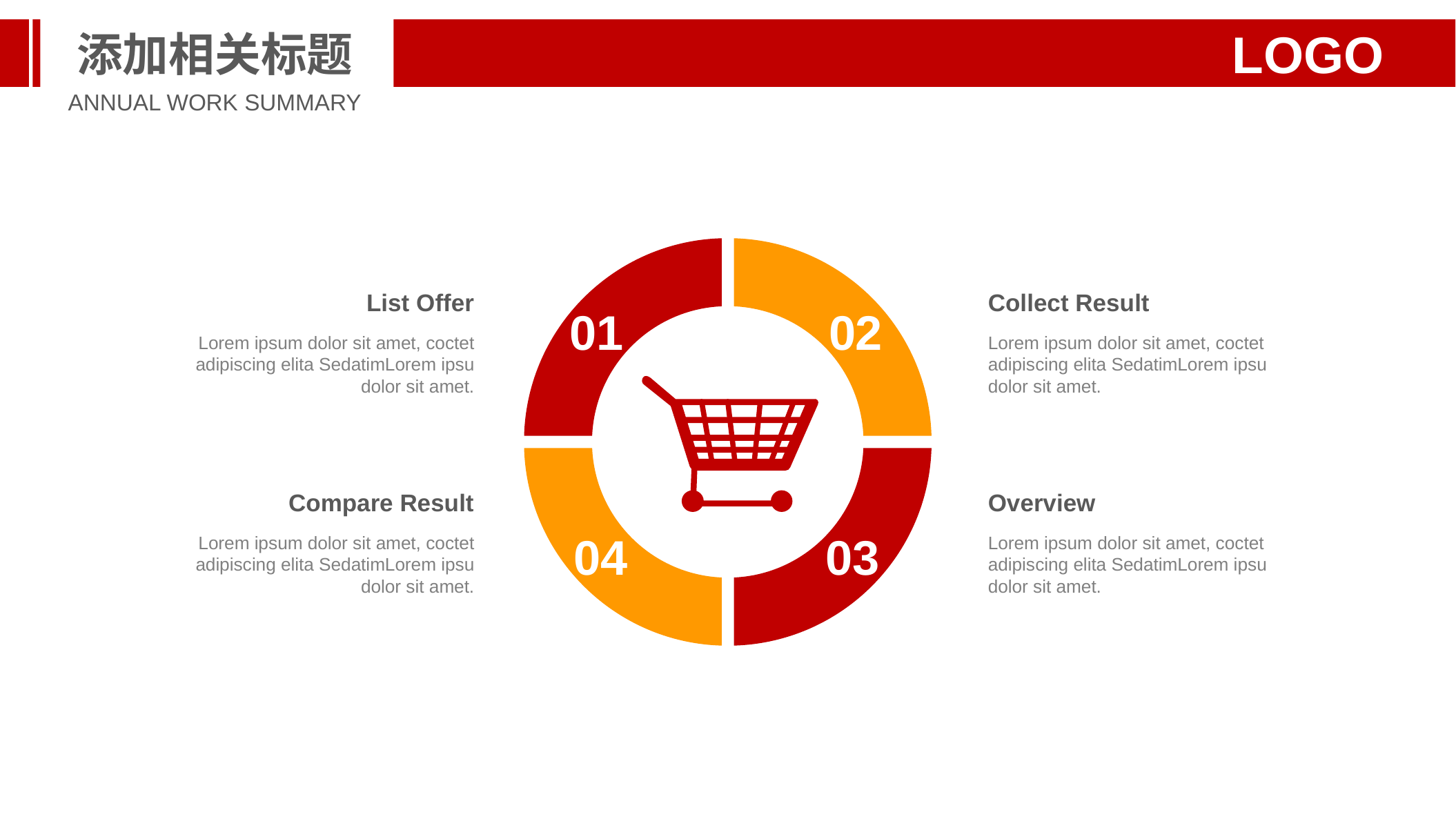

添加相关标题
LOGO
ANNUAL WORK SUMMARY

List Offer
Lorem ipsum dolor sit amet, coctet adipiscing elita SedatimLorem ipsu dolor sit amet.
Collect Result
Lorem ipsum dolor sit amet, coctet adipiscing elita SedatimLorem ipsu dolor sit amet.
01
02
Compare Result
Lorem ipsum dolor sit amet, coctet adipiscing elita SedatimLorem ipsu dolor sit amet.
Overview
Lorem ipsum dolor sit amet, coctet adipiscing elita SedatimLorem ipsu dolor sit amet.
04
03